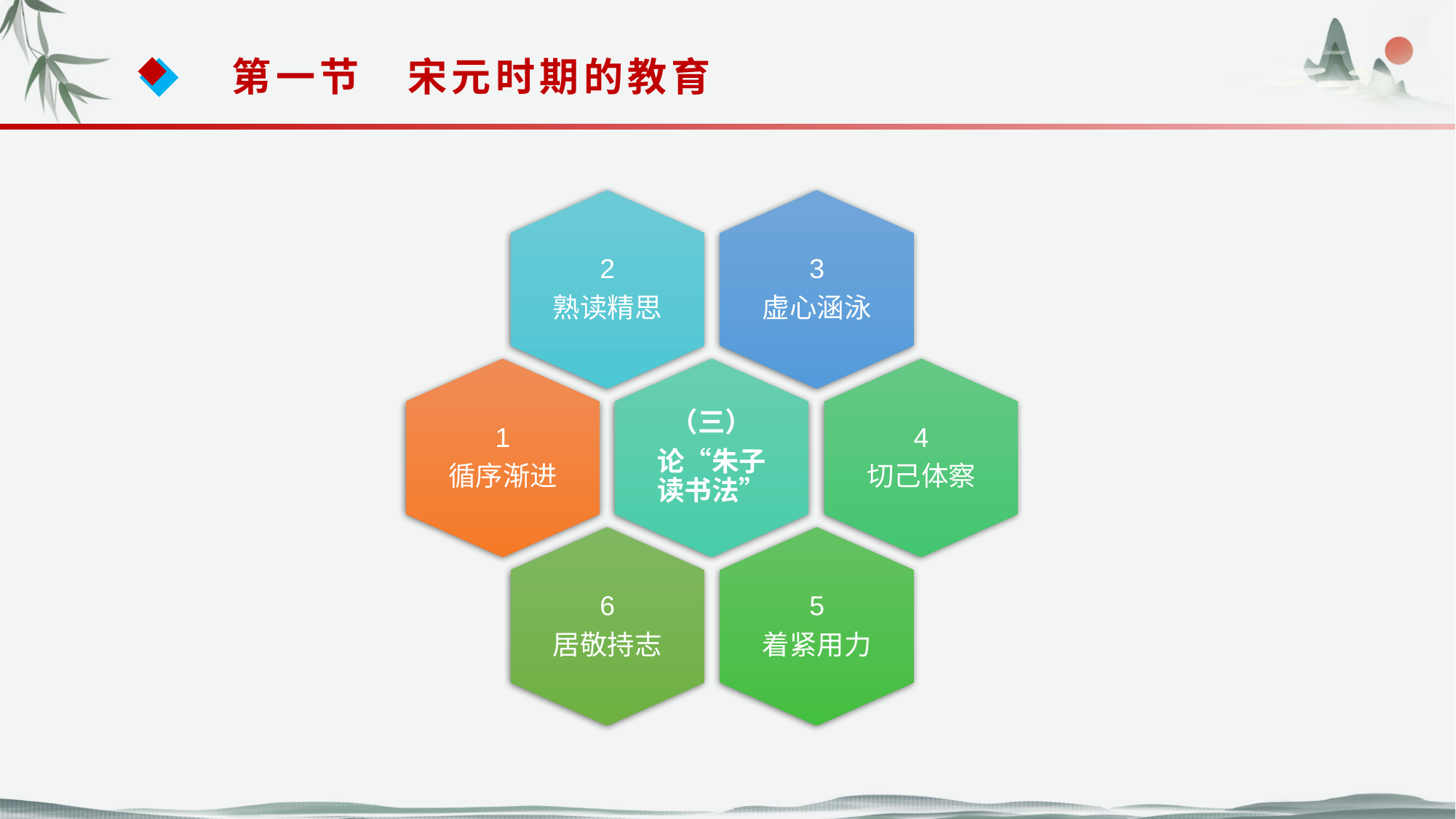

第一节　宋元时期的教育

2
熟读精思
3
虚心涵泳
1
循序渐进
（三）
论“朱子读书法”
4
切己体察
6
居敬持志
5
着紧用力